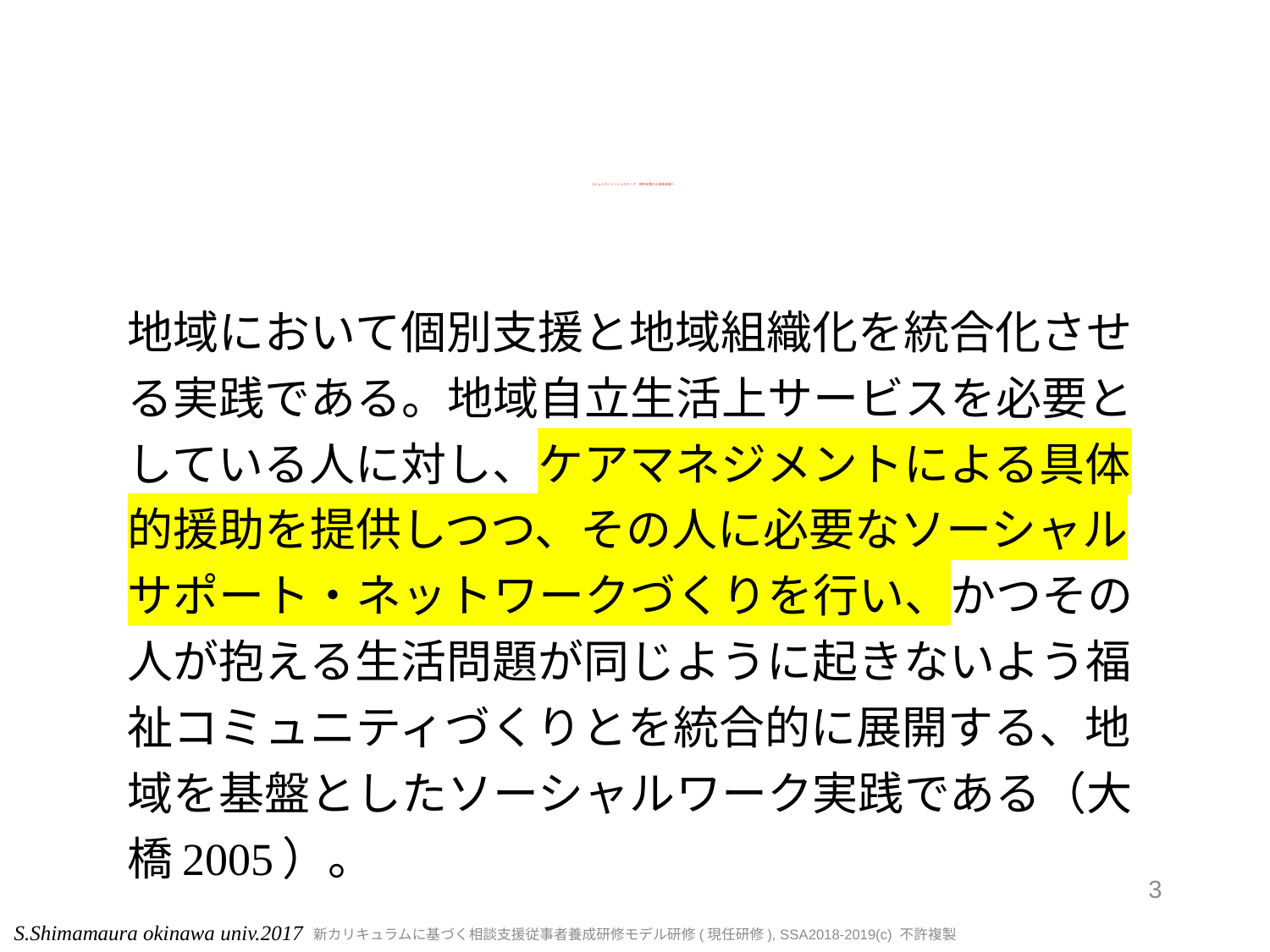

# コミュニティソーシャルワーク：個別支援から地域支援へ
地域において個別支援と地域組織化を統合化させる実践である。地域自立生活上サービスを必要としている人に対し、ケアマネジメントによる具体的援助を提供しつつ、その人に必要なソーシャルサポート・ネットワークづくりを行い、かつその人が抱える生活問題が同じように起きないよう福祉コミュニティづくりとを統合的に展開する、地域を基盤としたソーシャルワーク実践である（大橋2005）。
3
S.Shimamaura okinawa univ.2017
新カリキュラムに基づく相談支援従事者養成研修モデル研修(現任研修), SSA2018-2019(c) 不許複製